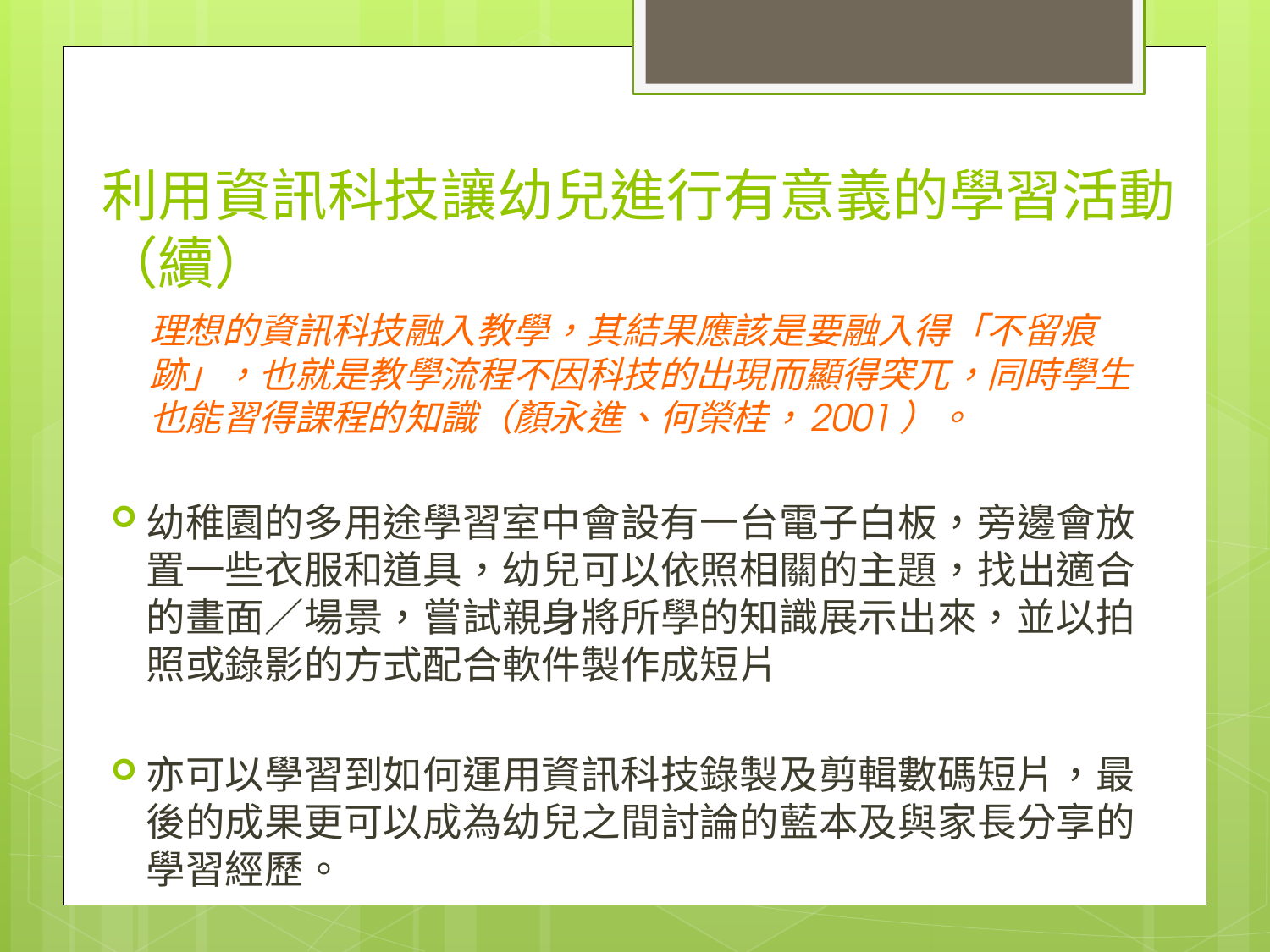

# 利用資訊科技讓幼兒進行有意義的學習活動 （續）
理想的資訊科技融入教學，其結果應該是要融入得「不留痕跡」，也就是教學流程不因科技的出現而顯得突兀，同時學生也能習得課程的知識（顏永進、何榮桂，2001）。

幼稚園的多用途學習室中會設有一台電子白板，旁邊會放置一些衣服和道具，幼兒可以依照相關的主題，找出適合的畫面／場景，嘗試親身將所學的知識展示出來，並以拍照或錄影的方式配合軟件製作成短片

亦可以學習到如何運用資訊科技錄製及剪輯數碼短片，最後的成果更可以成為幼兒之間討論的藍本及與家長分享的學習經歷。